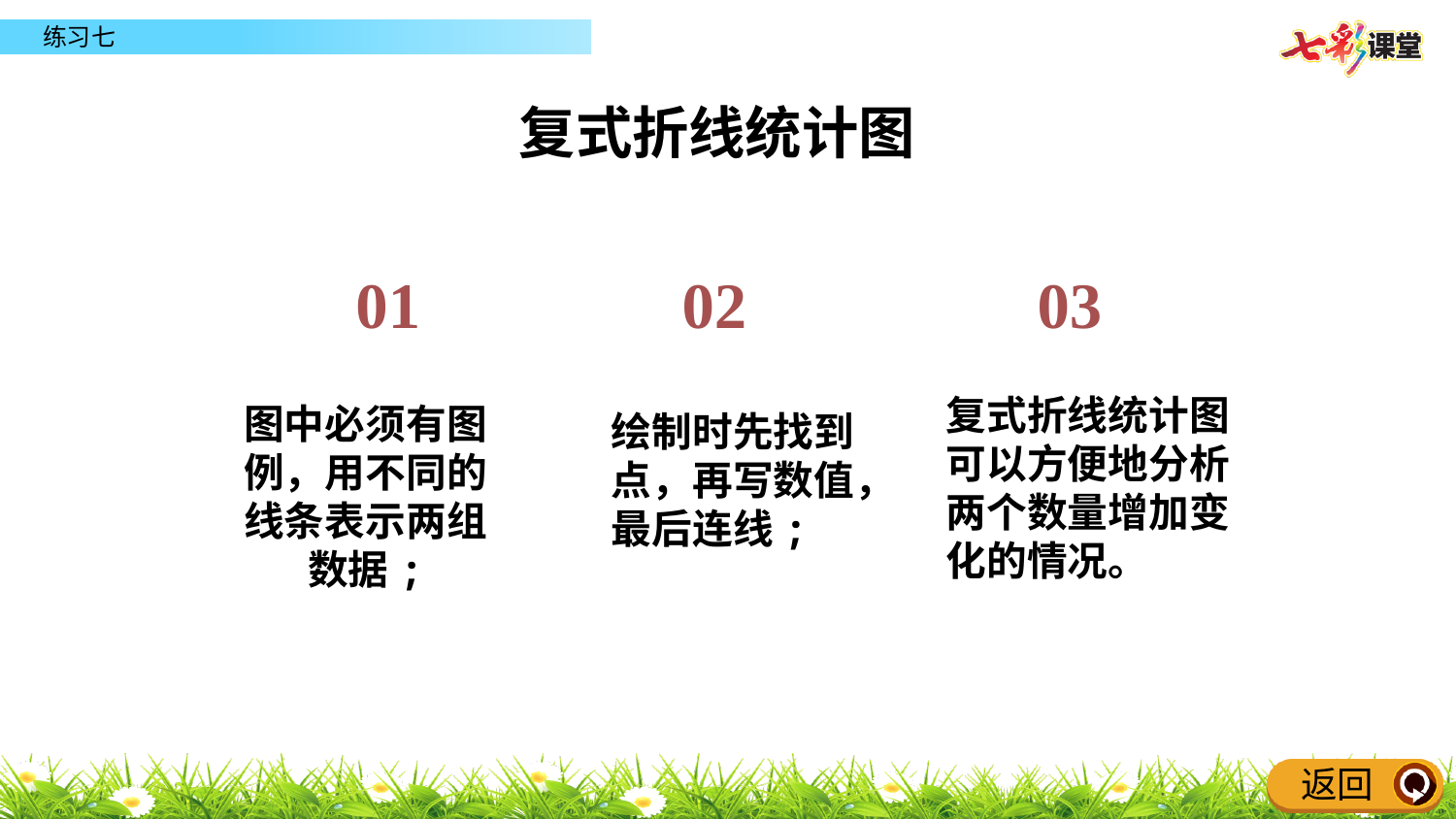

复式折线统计图

01
02
03

复式折线统计图可以方便地分析两个数量增加变化的情况。
图中必须有图例，用不同的线条表示两组数据;
绘制时先找到点，再写数值，最后连线;